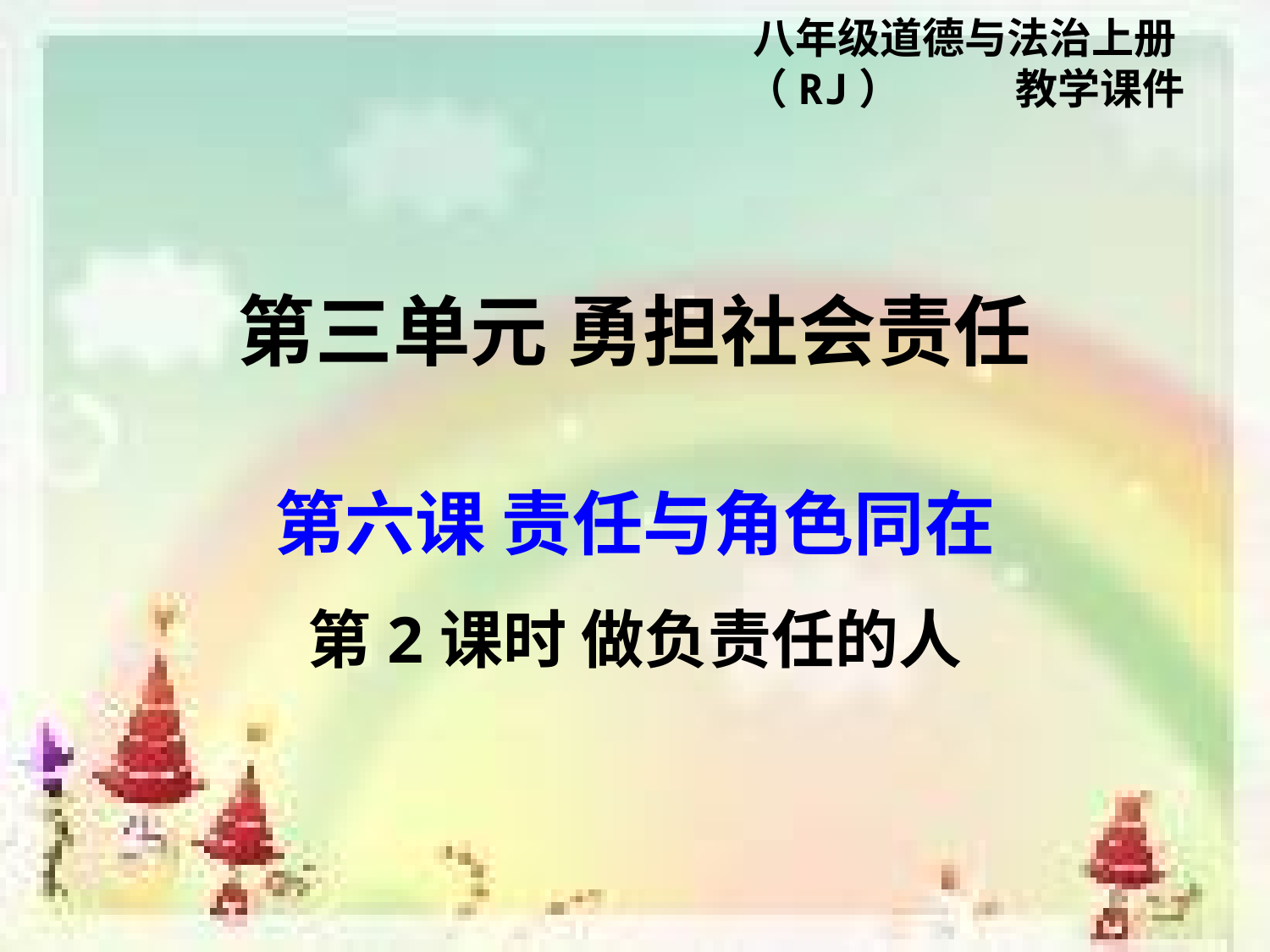

八年级道德与法治上册（RJ）            教学课件
第三单元 勇担社会责任
第六课 责任与角色同在
第2课时 做负责任的人